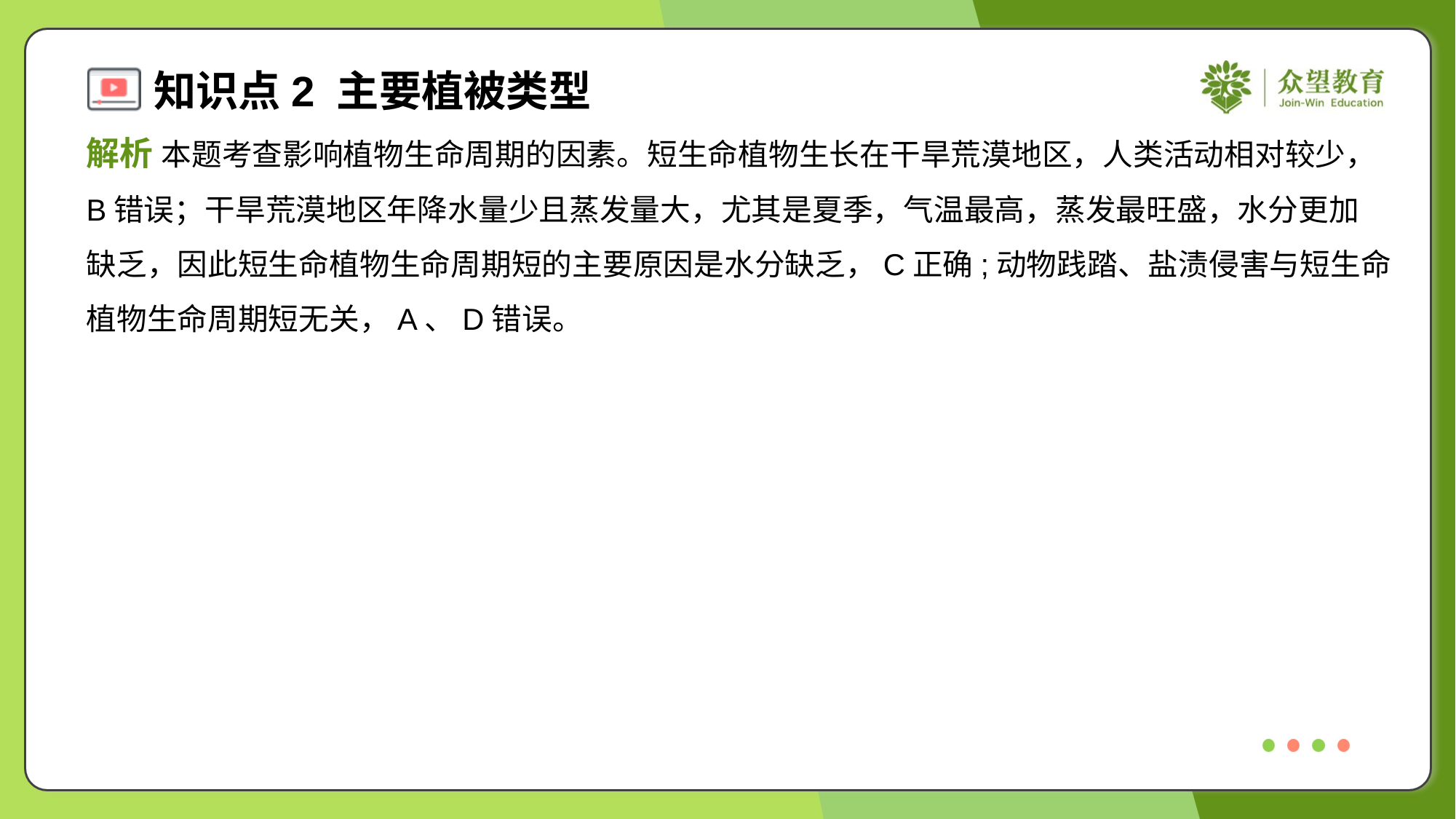

解析 本题考查影响植物生命周期的因素。短生命植物生长在干旱荒漠地区，人类活动相对较少，
B错误；干旱荒漠地区年降水量少且蒸发量大，尤其是夏季，气温最高，蒸发最旺盛，水分更加
缺乏，因此短生命植物生命周期短的主要原因是水分缺乏，C正确;动物践踏、盐渍侵害与短生命
植物生命周期短无关，A、D错误。